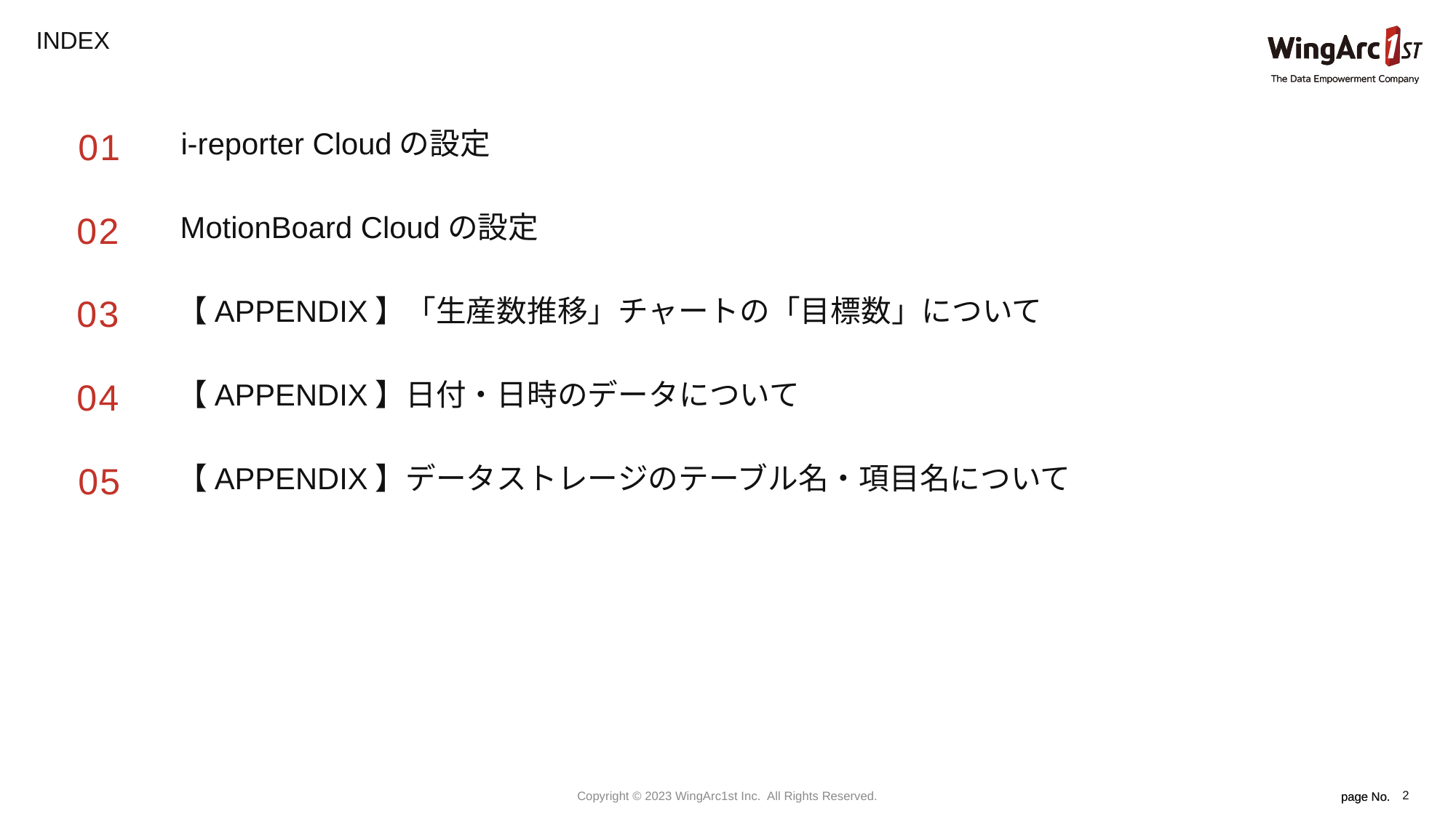

INDEX
01
i-reporter Cloudの設定
02
MotionBoard Cloudの設定
03
【APPENDIX】「生産数推移」チャートの「目標数」について
04
【APPENDIX】日付・日時のデータについて
【APPENDIX】データストレージのテーブル名・項目名について
05
2
Copyright © 2023 WingArc1st Inc.  All Rights Reserved.